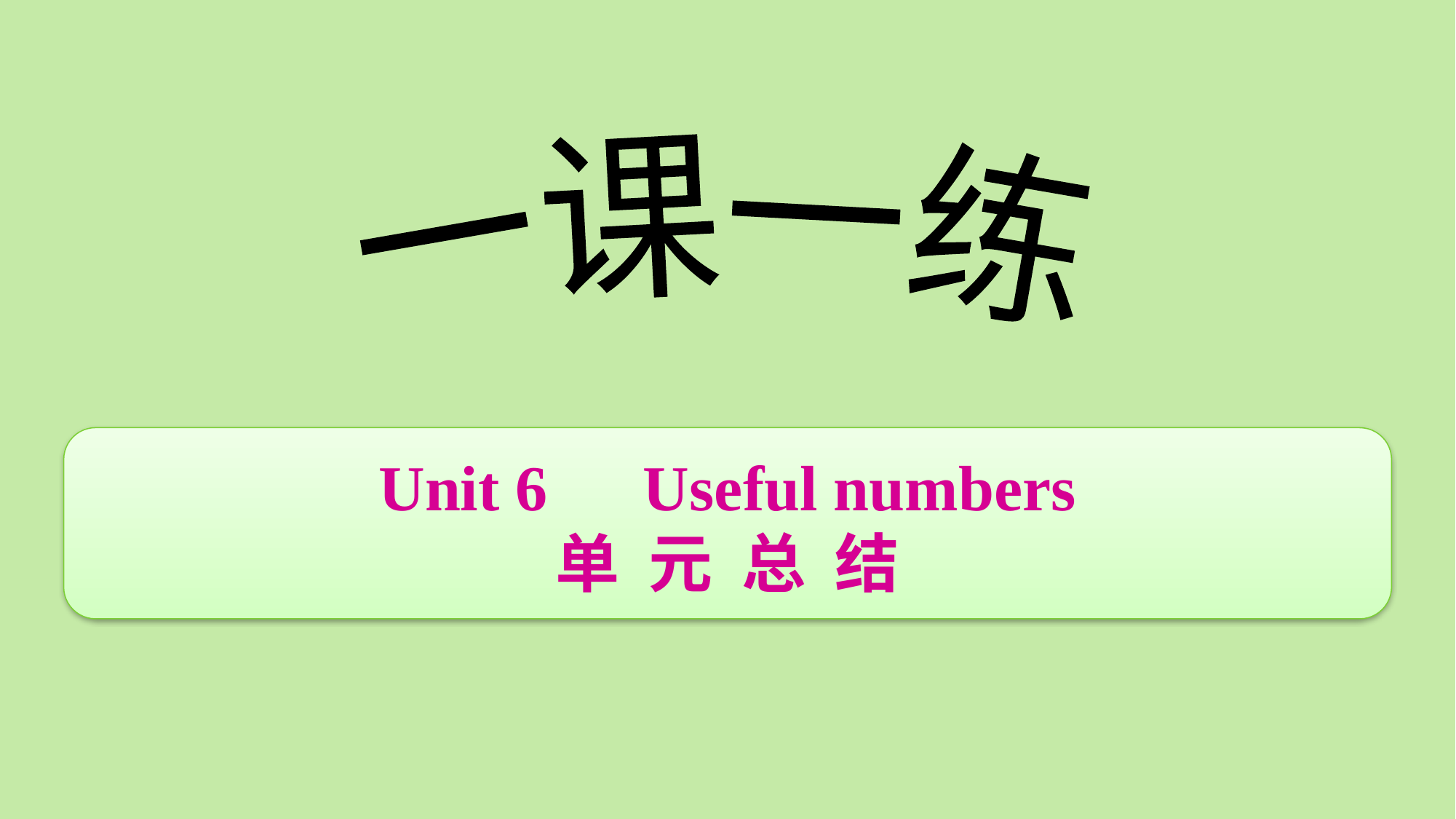

Unit 6　Useful numbers
单  元  总  结